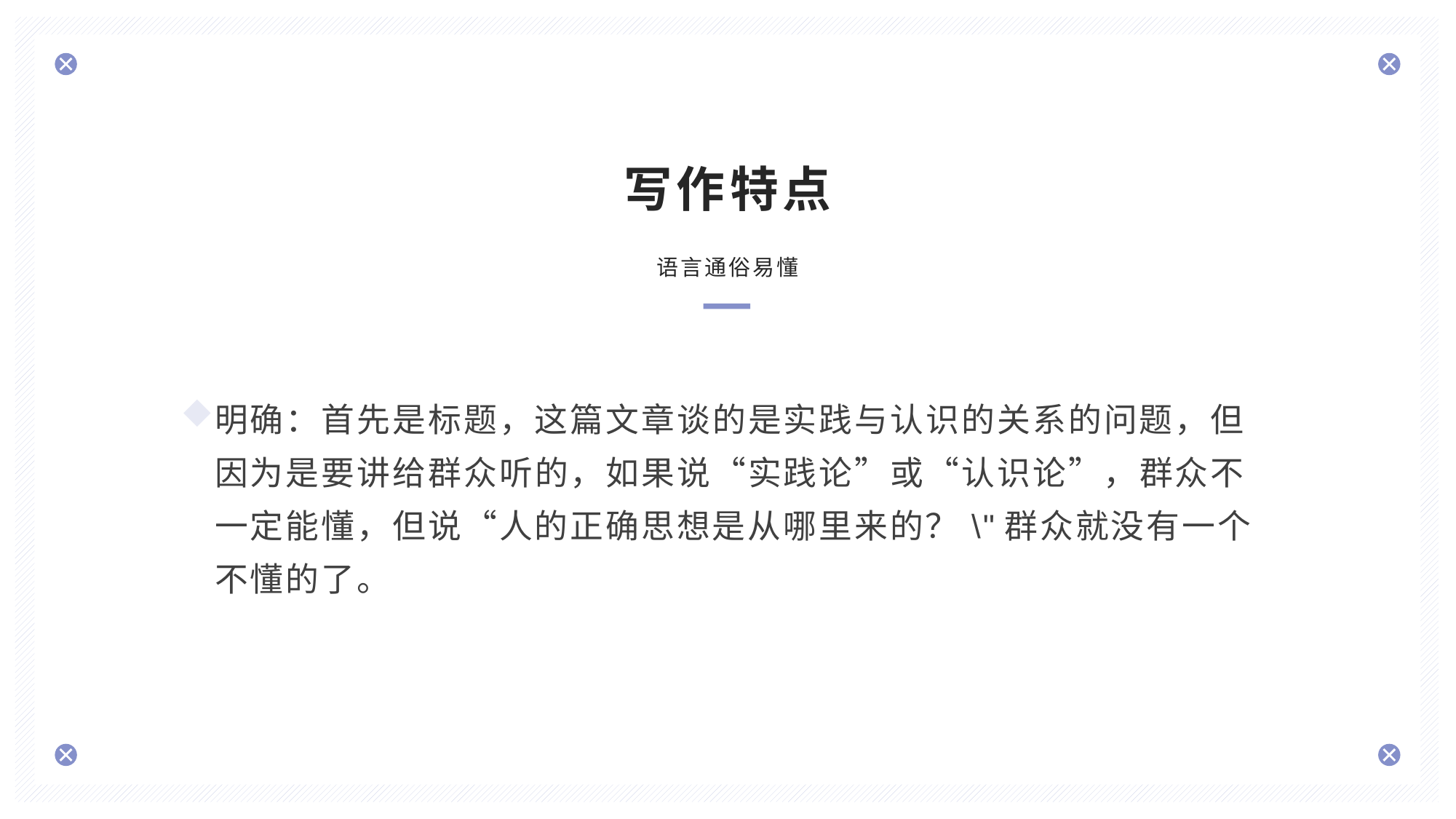

写作特点
语言通俗易懂

明确：首先是标题，这篇文章谈的是实践与认识的关系的问题，但因为是要讲给群众听的，如果说“实践论”或“认识论”，群众不一定能懂，但说“人的正确思想是从哪里来的？\"群众就没有一个不懂的了。